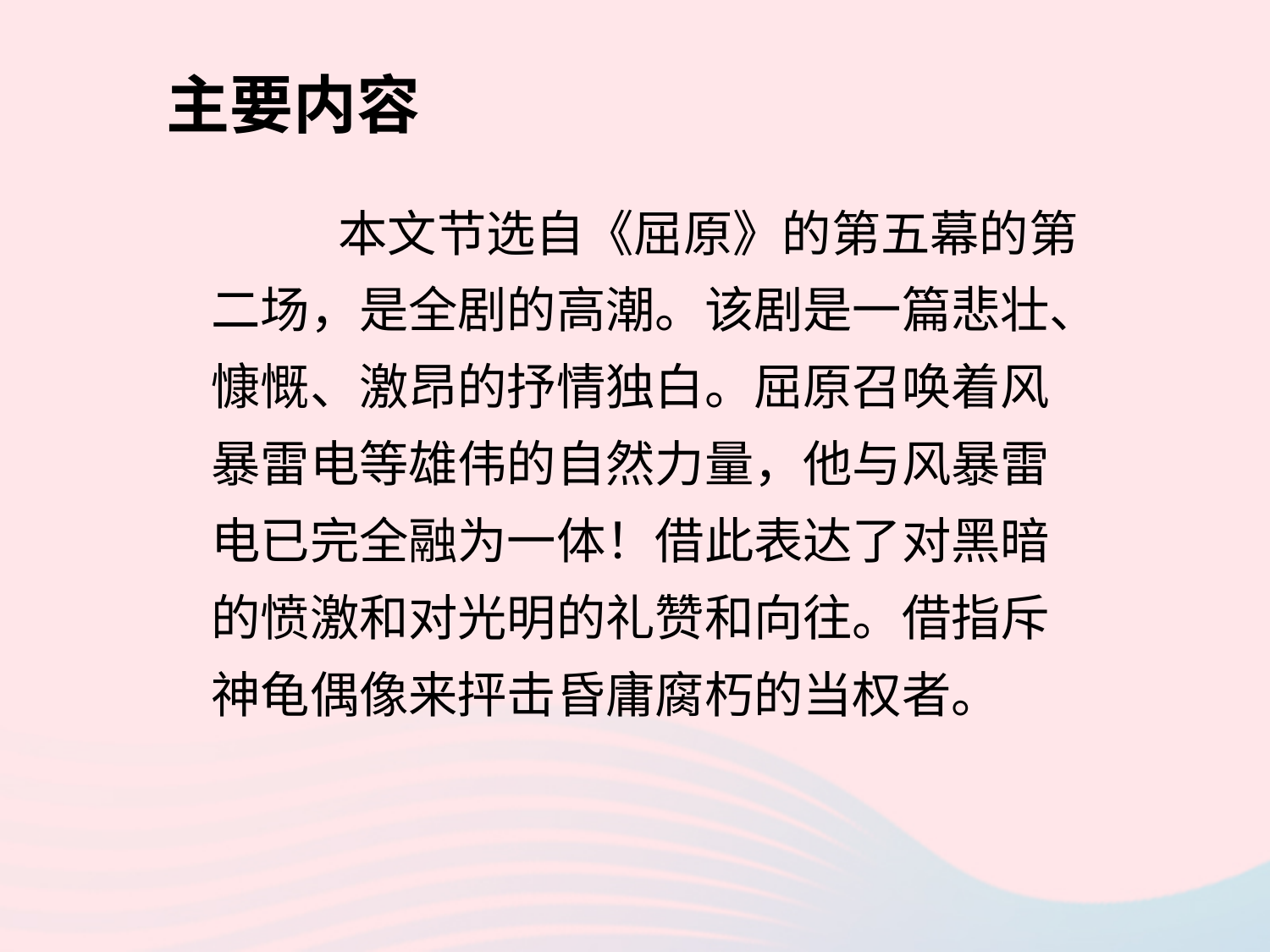

主要内容
	本文节选自《屈原》的第五幕的第二场，是全剧的高潮。该剧是一篇悲壮、慷慨、激昂的抒情独白。屈原召唤着风暴雷电等雄伟的自然力量，他与风暴雷电已完全融为一体！借此表达了对黑暗的愤激和对光明的礼赞和向往。借指斥神龟偶像来抨击昏庸腐朽的当权者。